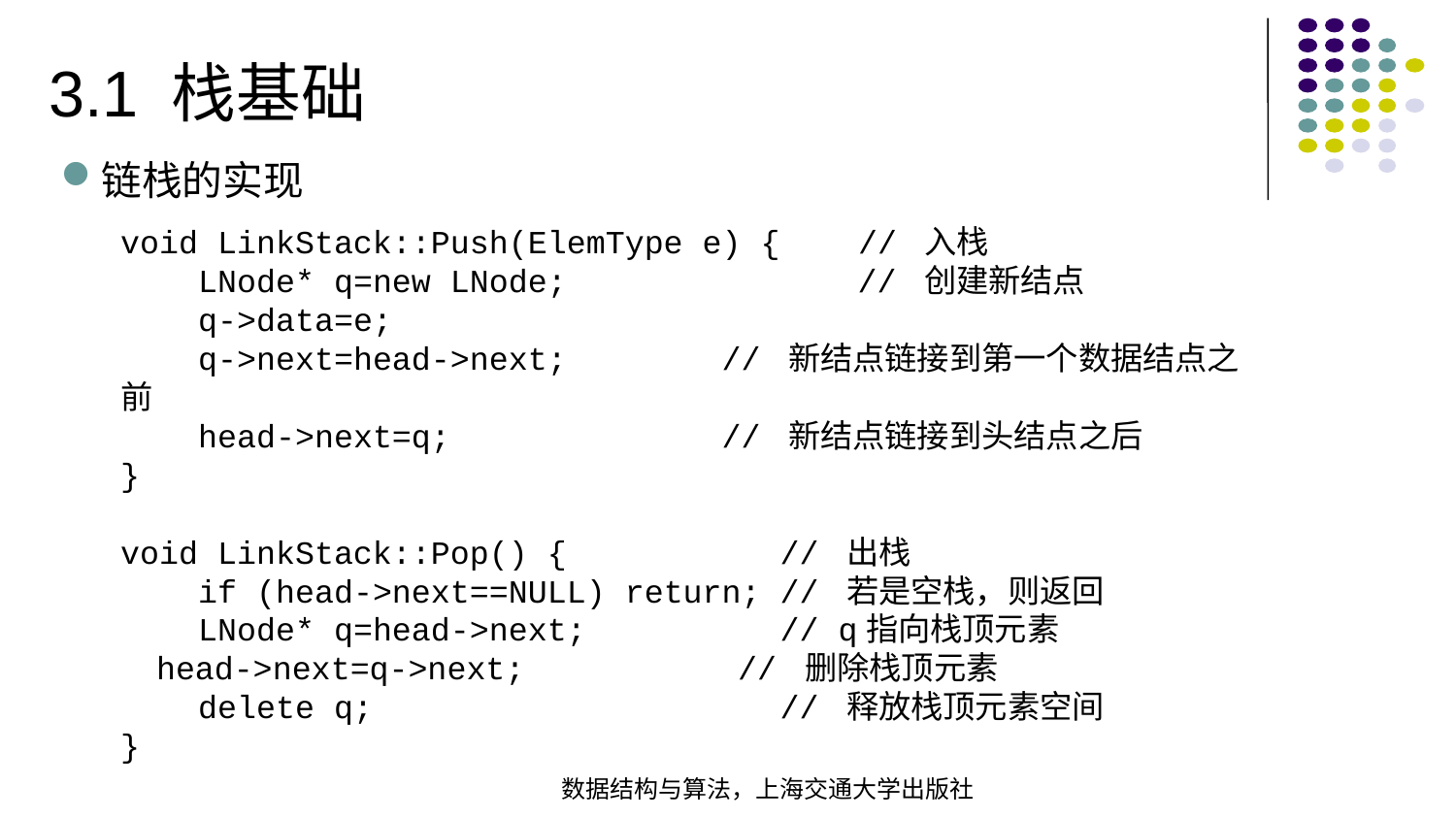

3.1 栈基础
链栈的实现
void LinkStack::Push(ElemType e) {    // 入栈     LNode* q=new LNode;               // 创建新结点     q->data=e;    q->next=head->next;        // 新结点链接到第一个数据结点之前     head->next=q;              // 新结点链接到头结点之后 }
void LinkStack::Pop() {           // 出栈     if (head->next==NULL) return; // 若是空栈，则返回     LNode* q=head->next;          // q指向栈顶元素     head->next=q->next;           // 删除栈顶元素     delete q;                     // 释放栈顶元素空间 }